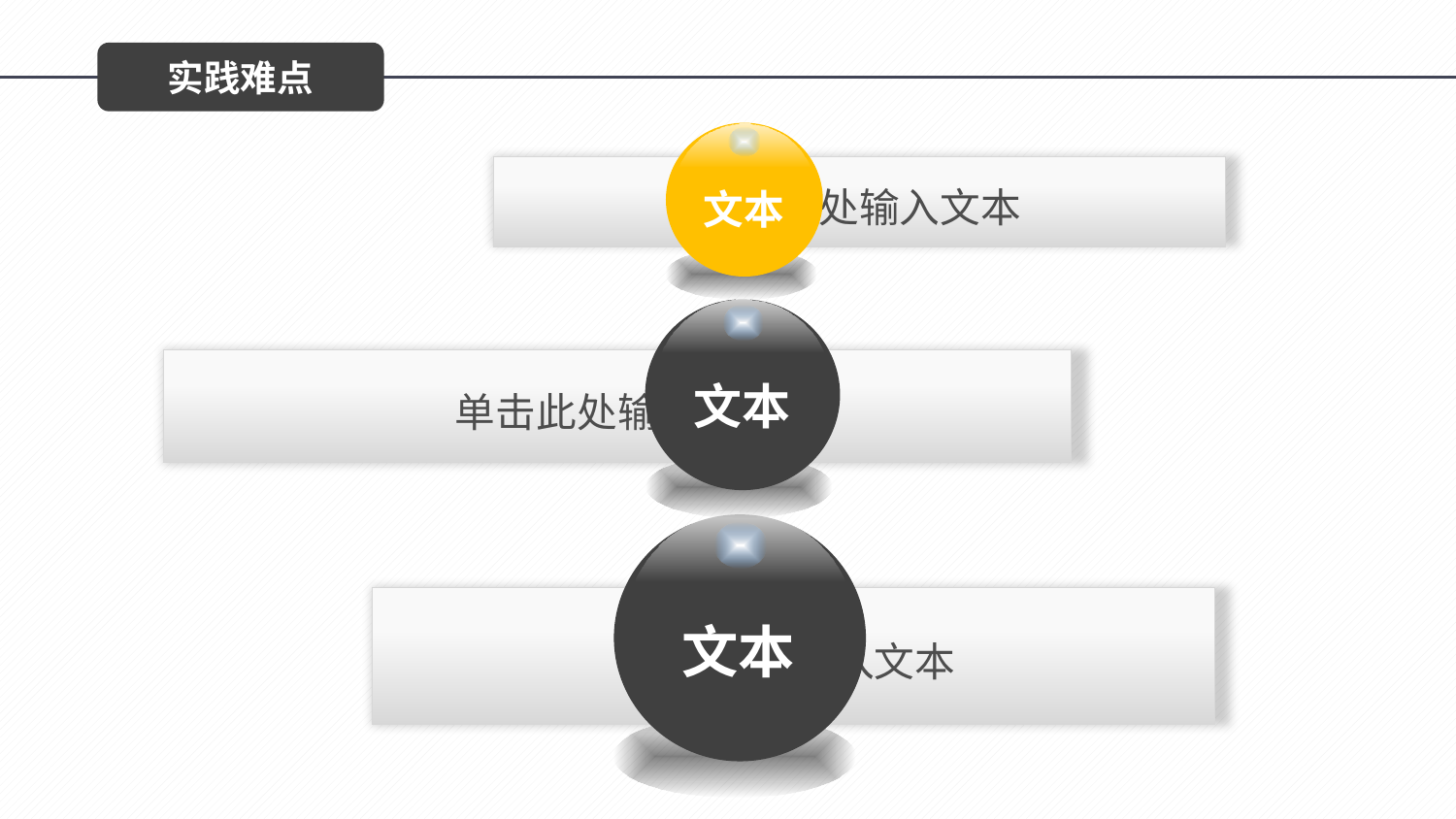

实践难点

文本

单击此处输入文本

文本

单击此处输入文本

文本

单击此处输入文本